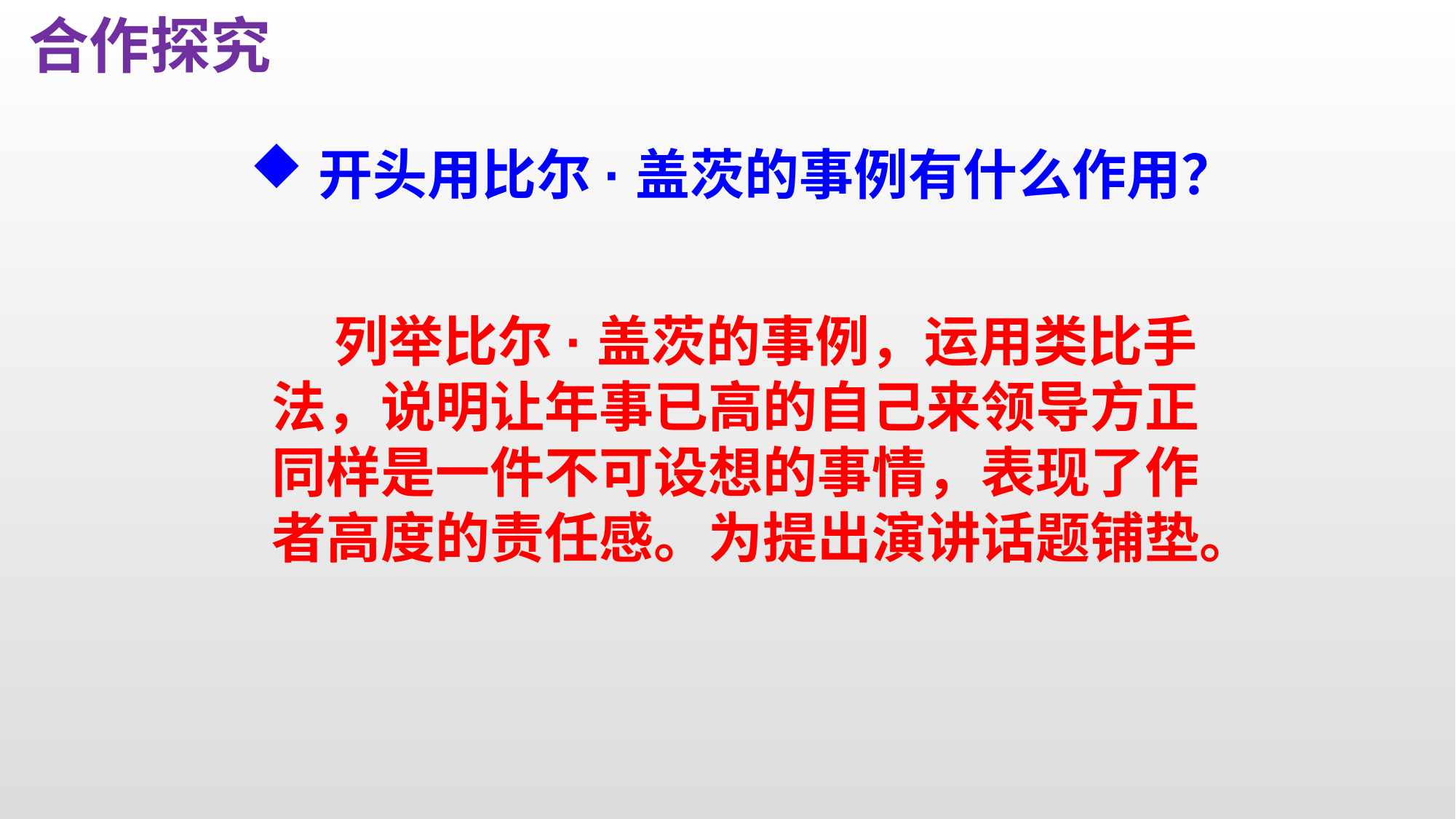

合作探究
开头用比尔·盖茨的事例有什么作用？
    列举比尔·盖茨的事例，运用类比手法，说明让年事已高的自己来领导方正同样是一件不可设想的事情，表现了作者高度的责任感。为提出演讲话题铺垫。